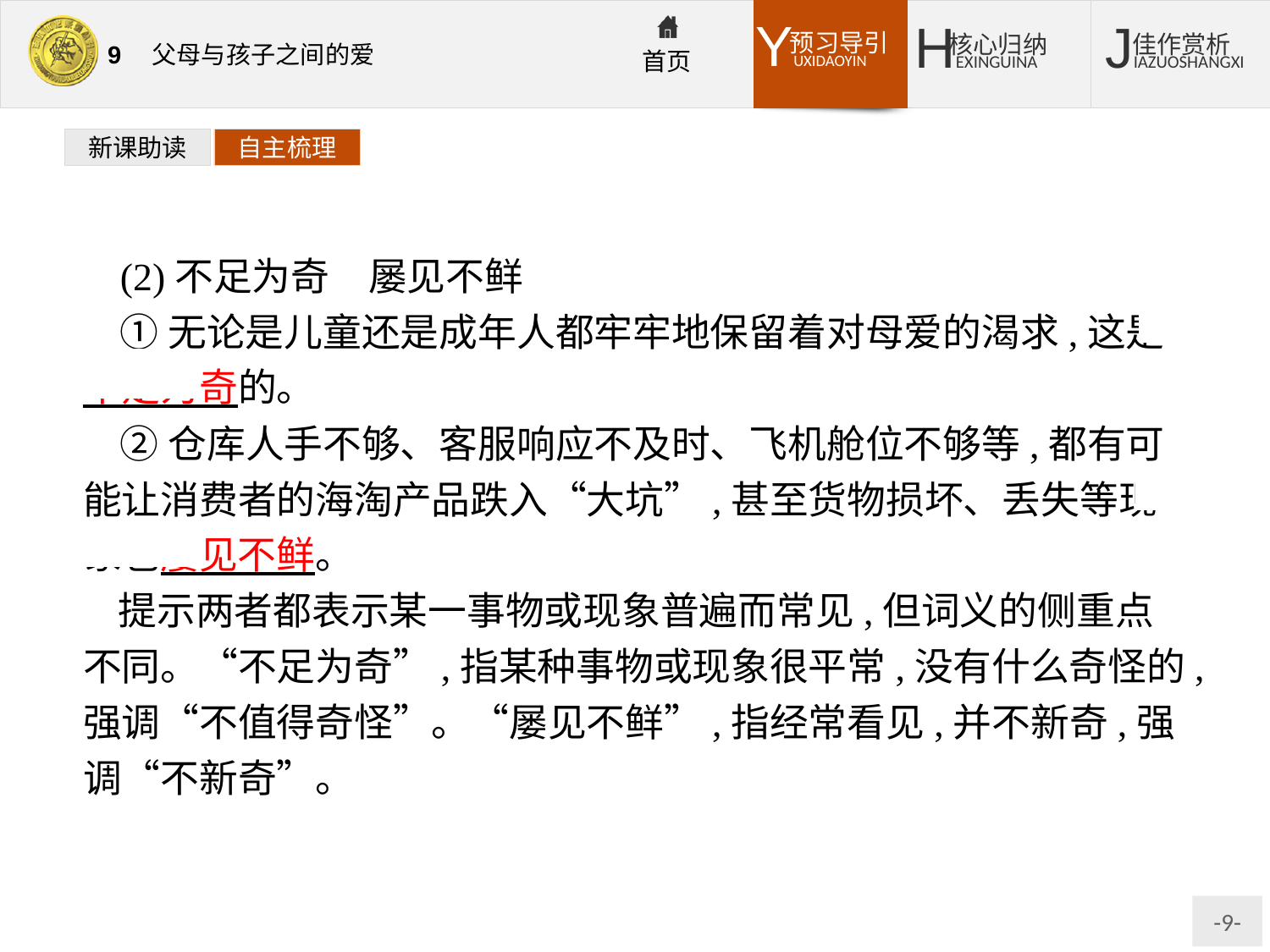

新课助读
自主梳理
(2)不足为奇　屡见不鲜
①无论是儿童还是成年人都牢牢地保留着对母爱的渴求,这是不足为奇的。
②仓库人手不够、客服响应不及时、飞机舱位不够等,都有可能让消费者的海淘产品跌入“大坑”,甚至货物损坏、丢失等现象也屡见不鲜。
提示两者都表示某一事物或现象普遍而常见,但词义的侧重点不同。“不足为奇”,指某种事物或现象很平常,没有什么奇怪的,强调“不值得奇怪”。“屡见不鲜”,指经常看见,并不新奇,强调“不新奇”。